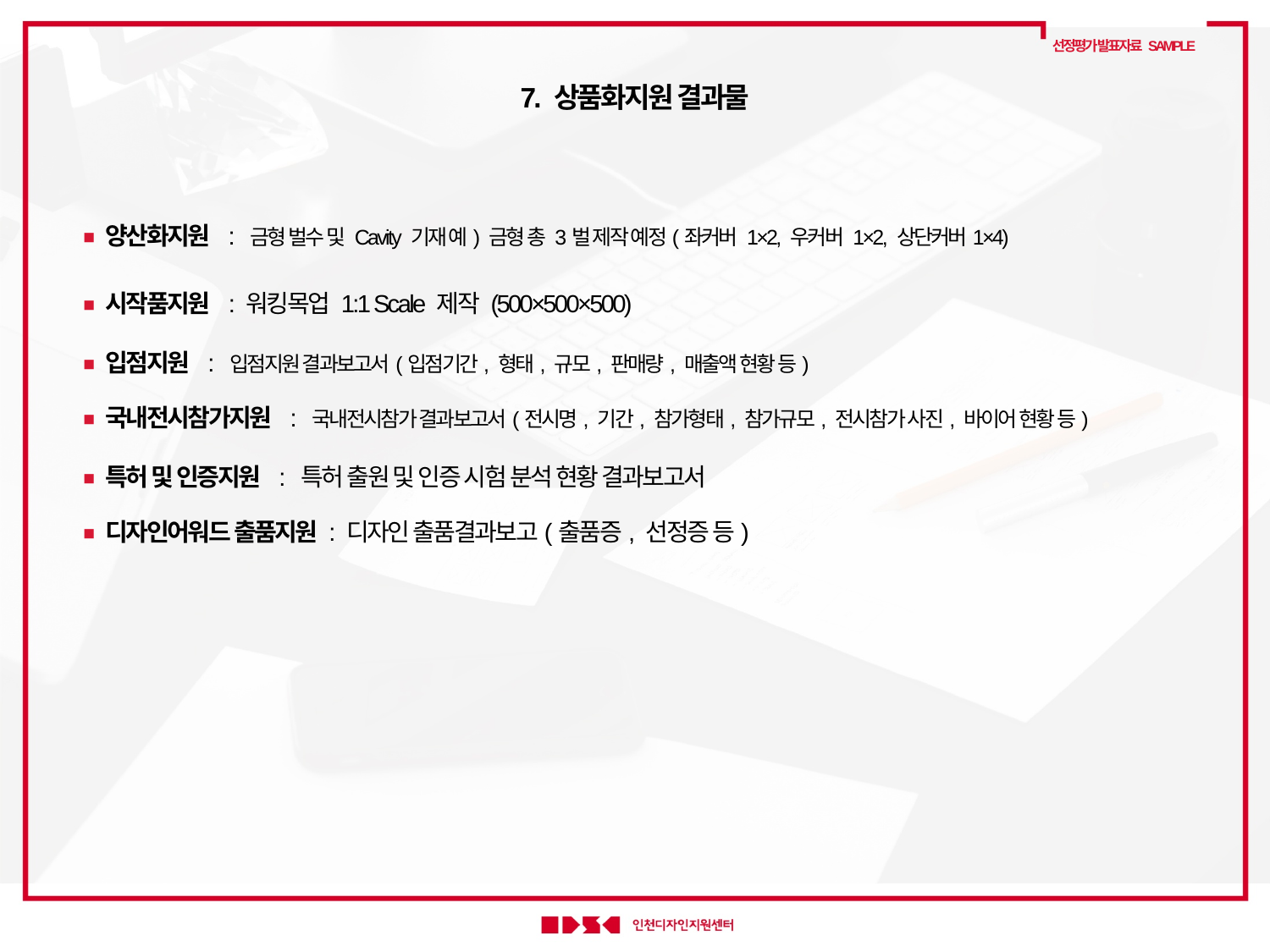

선정평가 발표자료 SAMPLE
7. 상품화지원 결과물

◾ 양산화지원  :  금형 벌수 및 Cavity 기재 예) 금형 총 3벌 제작 예정(좌커버 1×2, 우커버 1×2, 상단커버1×4)

◾ 시작품지원  : 워킹목업 1:1 Scale 제작 (500×500×500)

◾ 입점지원  :  입점지원 결과보고서(입점기간, 형태, 규모, 판매량, 매출액 현황 등)

◾ 국내전시참가지원  :  국내전시참가 결과보고서(전시명, 기간, 참가형태, 참가규모, 전시참가 사진, 바이어 현황 등)

◾ 특허 및 인증지원  :  특허 출원 및 인증 시험 분석 현황 결과보고서

◾ 디자인어워드 출품지원 : 디자인 출품결과보고(출품증, 선정증 등)